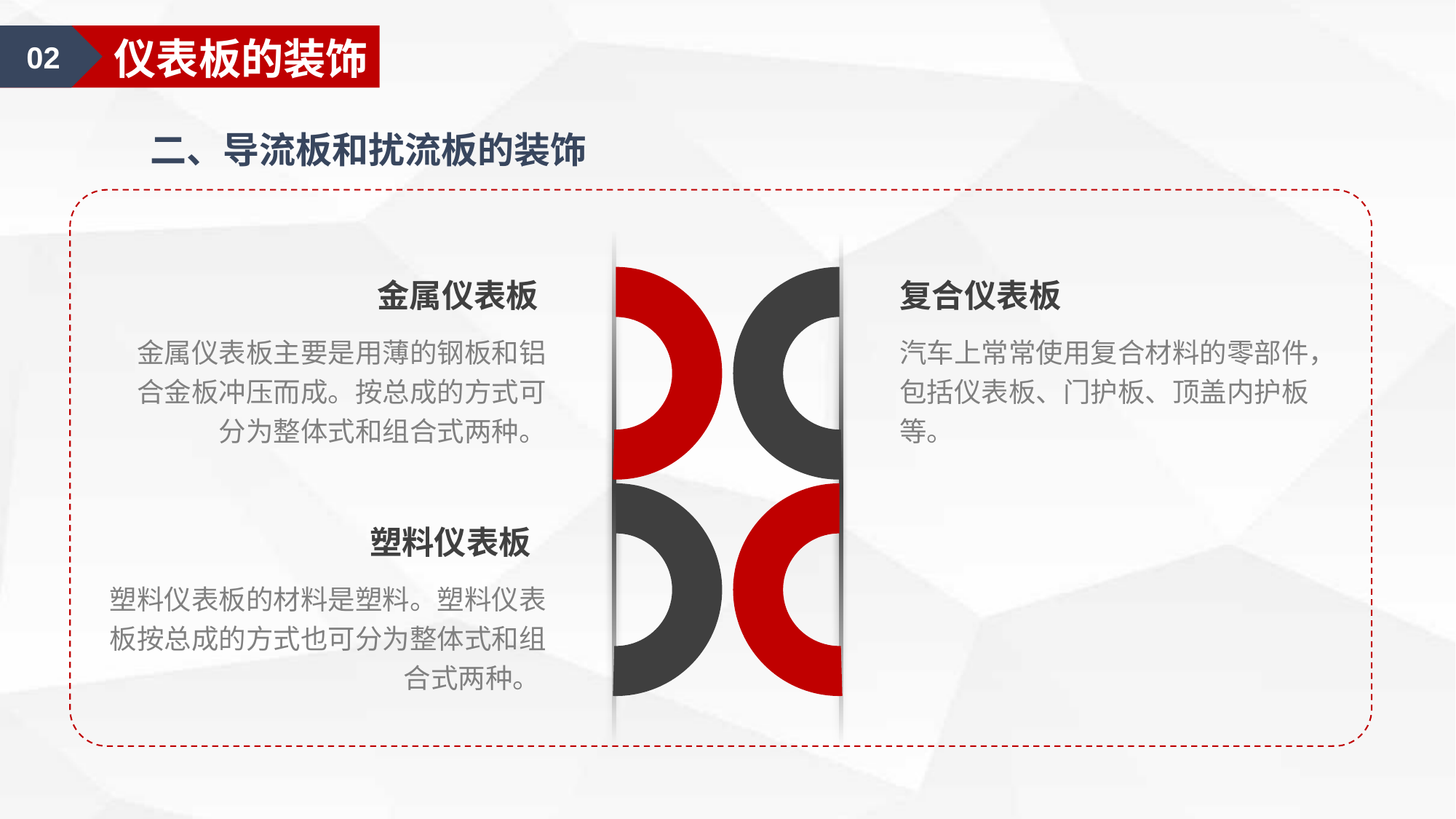

02
仪表板的装饰

二、导流板和扰流板的装饰

金属仪表板
复合仪表板
金属仪表板主要是用薄的钢板和铝合金板冲压而成。按总成的方式可分为整体式和组合式两种。
汽车上常常使用复合材料的零部件，包括仪表板、门护板、顶盖内护板等。

塑料仪表板
塑料仪表板的材料是塑料。塑料仪表板按总成的方式也可分为整体式和组合式两种。